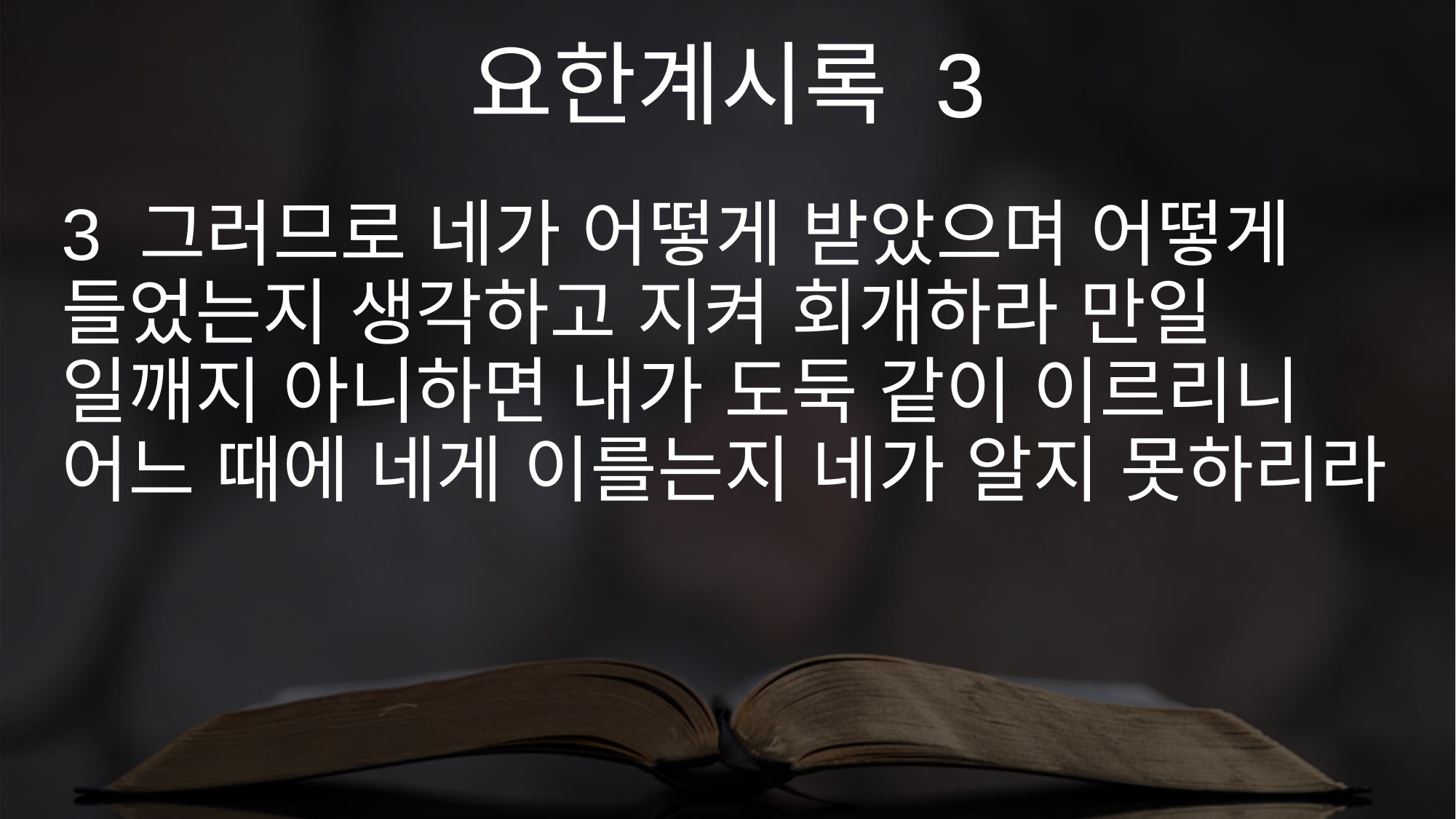

요한계시록 3
3 그러므로 네가 어떻게 받았으며 어떻게 들었는지 생각하고 지켜 회개하라 만일 일깨지 아니하면 내가 도둑 같이 이르리니 어느 때에 네게 이를는지 네가 알지 못하리라